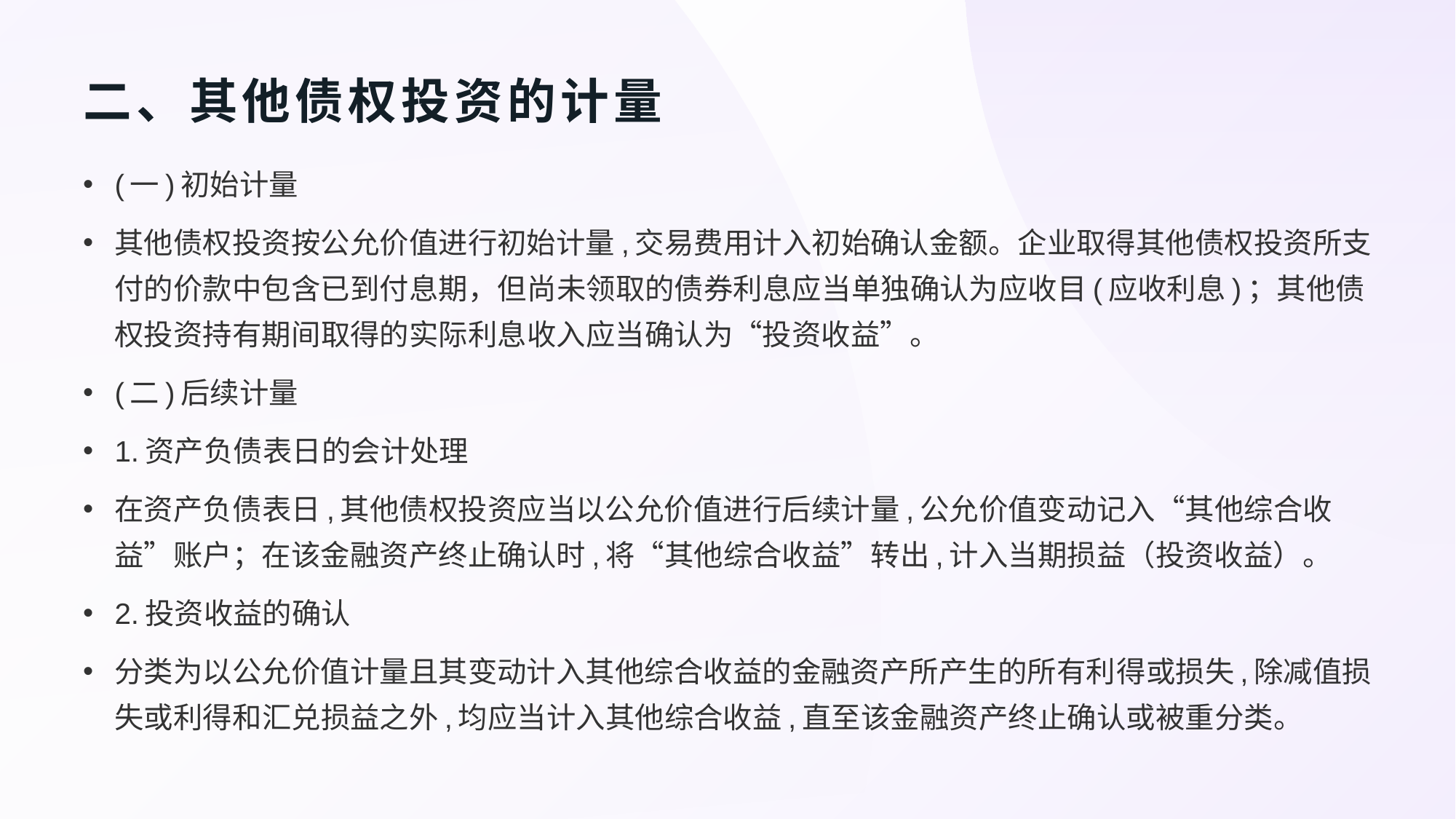

# 二、其他债权投资的计量
(一)初始计量
其他债权投资按公允价值进行初始计量,交易费用计入初始确认金额。企业取得其他债权投资所支付的价款中包含已到付息期，但尚未领取的债券利息应当单独确认为应收目(应收利息)；其他债权投资持有期间取得的实际利息收入应当确认为“投资收益”。
(二)后续计量
1.资产负债表日的会计处理
在资产负债表日,其他债权投资应当以公允价值进行后续计量,公允价值变动记入“其他综合收益”账户；在该金融资产终止确认时,将“其他综合收益”转出,计入当期损益（投资收益）。
2.投资收益的确认
分类为以公允价值计量且其变动计入其他综合收益的金融资产所产生的所有利得或损失,除减值损失或利得和汇兑损益之外,均应当计入其他综合收益,直至该金融资产终止确认或被重分类。